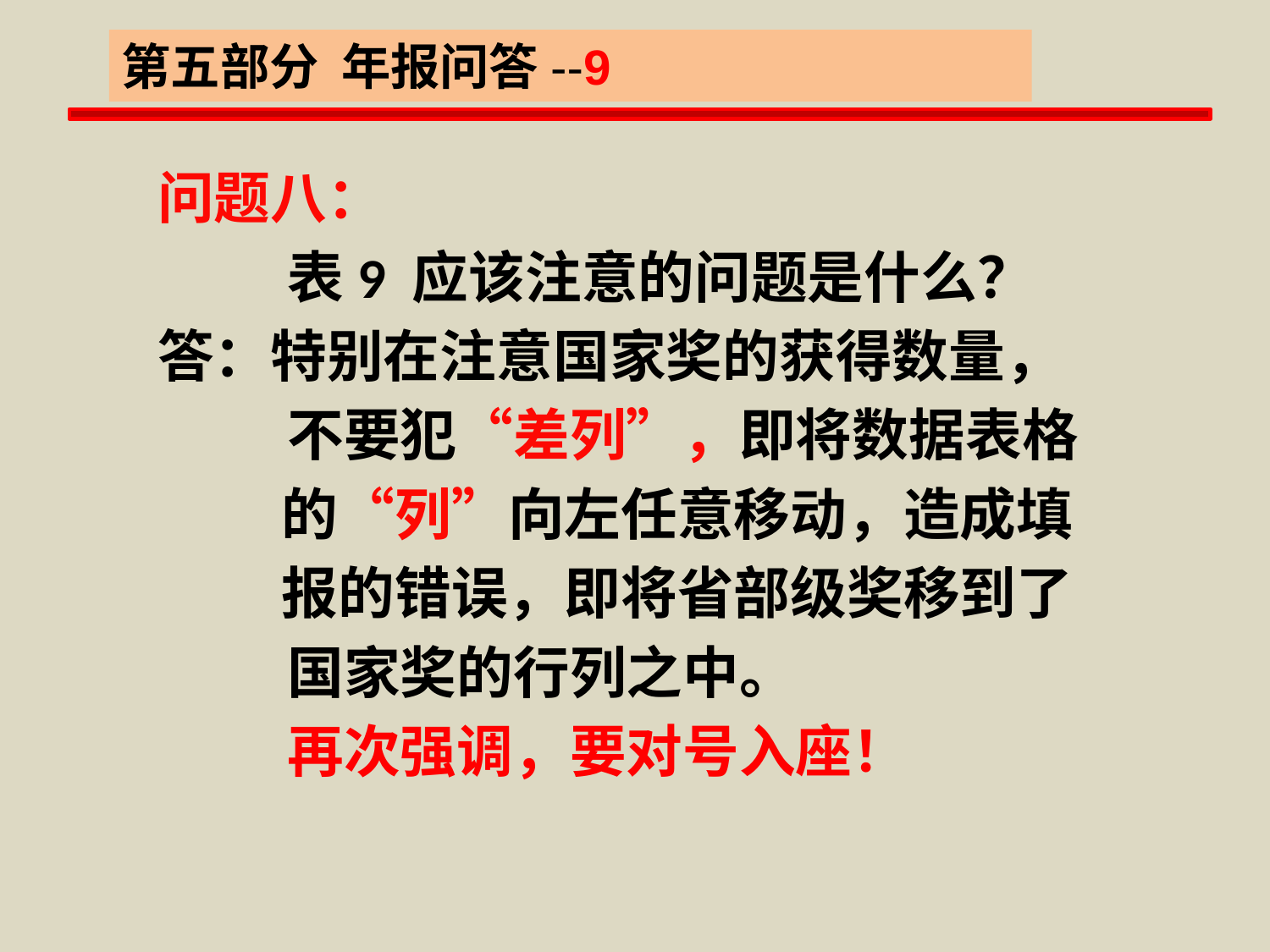

第五部分  年报问答--9
全国普通高等学校科技统计年报培训教材

问题八：
         表9 应该注意的问题是什么？
答：特别在注意国家奖的获得数量，
         不要犯“差列”，即将数据表格
    的“列”向左任意移动，造成填
    报的错误，即将省部级奖移到了
         国家奖的行列之中。
         再次强调，要对号入座！